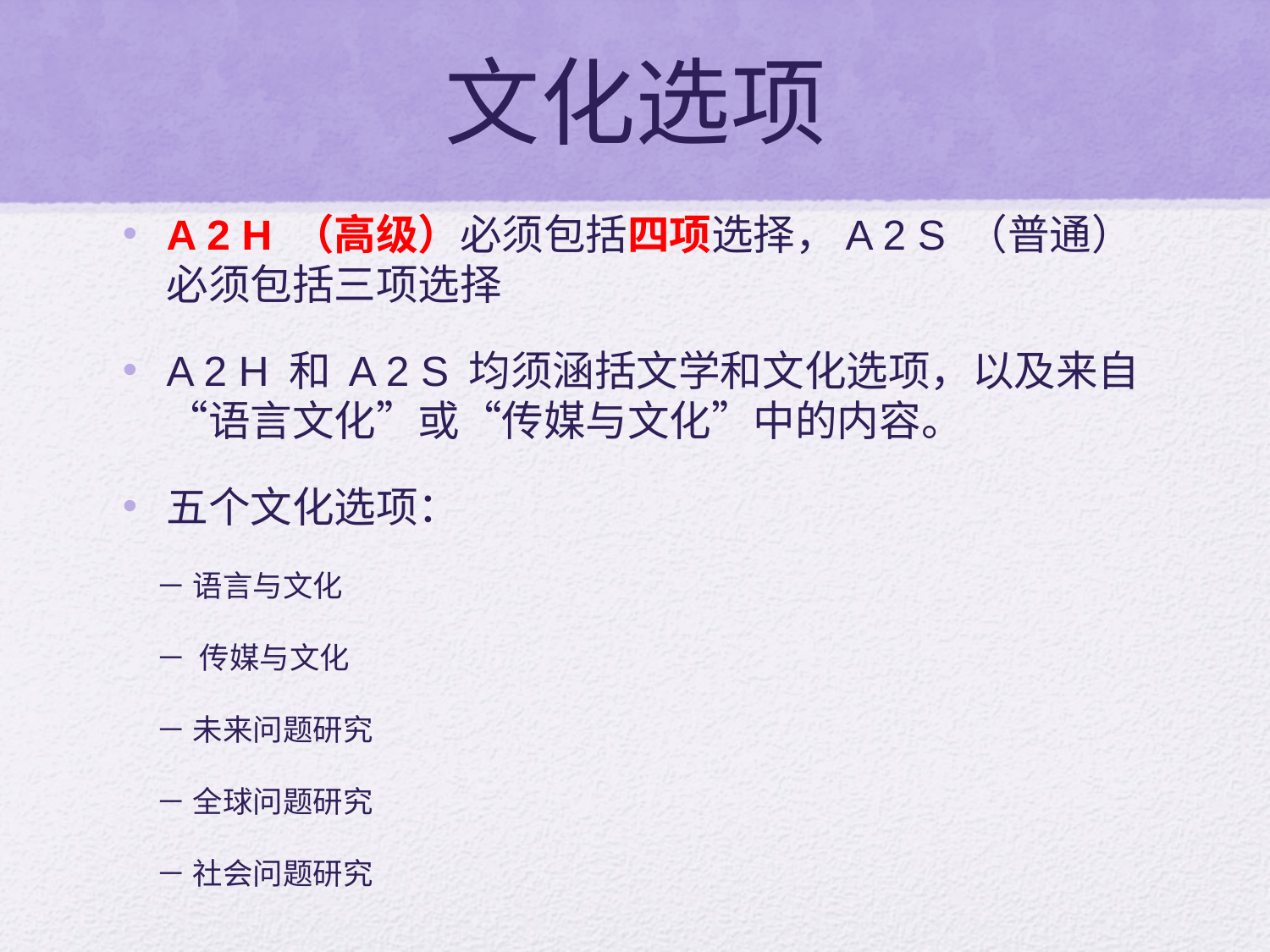

# 文化选项
A 2 H （高级）必须包括四项选择，A 2 S （普通）必须包括三项选择
A 2 H 和 A 2 S 均须涵括文学和文化选项，以及来自“语言文化”或“传媒与文化”中的内容。
五个文化选项：
    － 语言与文化
    －  传媒与文化
    － 未来问题研究
    － 全球问题研究
    － 社会问题研究